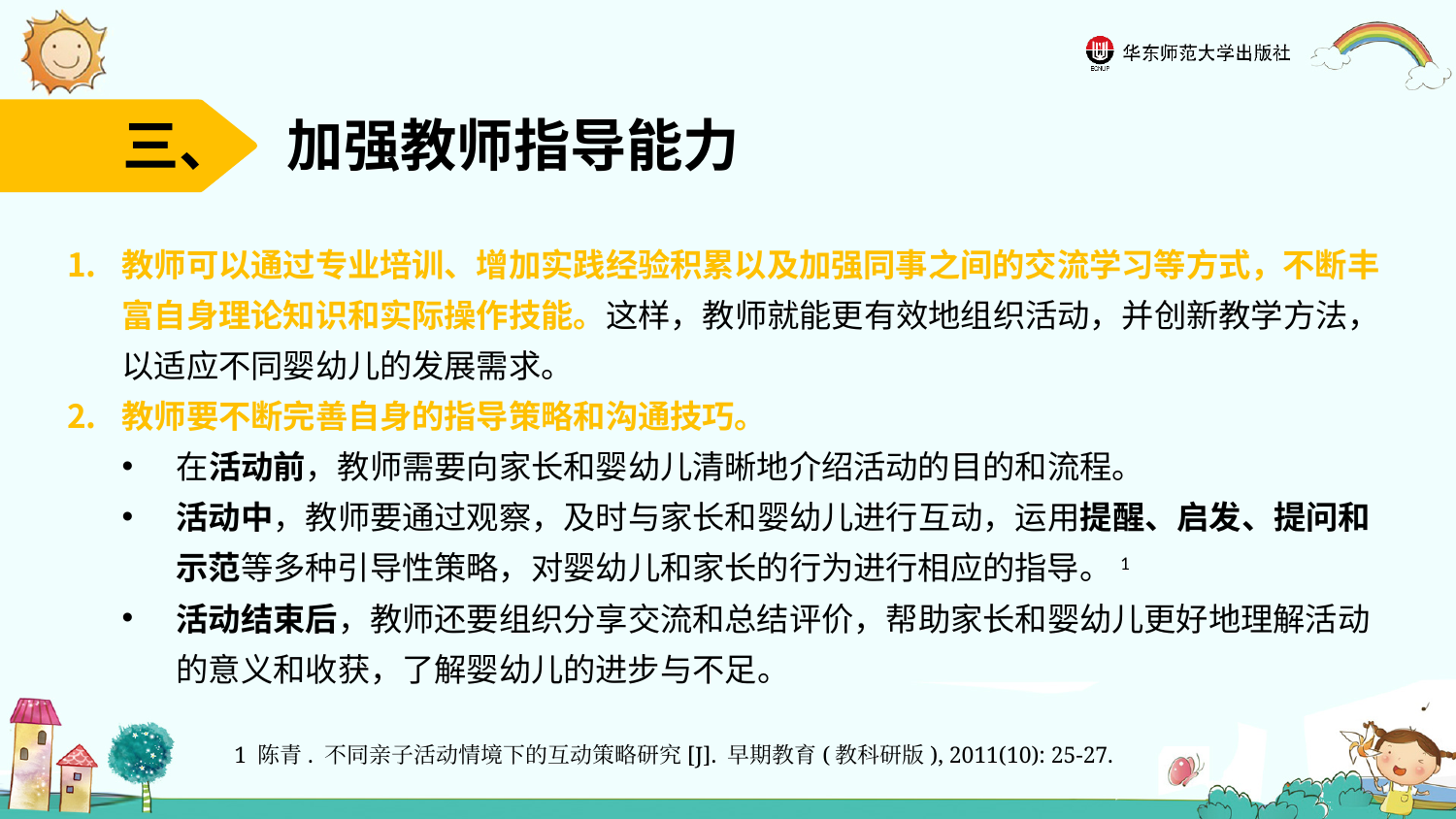

三、    加强教师指导能力
教师可以通过专业培训、增加实践经验积累以及加强同事之间的交流学习等方式，不断丰富自身理论知识和实际操作技能。这样，教师就能更有效地组织活动，并创新教学方法，以适应不同婴幼儿的发展需求。
教师要不断完善自身的指导策略和沟通技巧。
在活动前，教师需要向家长和婴幼儿清晰地介绍活动的目的和流程。
活动中，教师要通过观察，及时与家长和婴幼儿进行互动，运用提醒、启发、提问和示范等多种引导性策略，对婴幼儿和家长的行为进行相应的指导。1
活动结束后，教师还要组织分享交流和总结评价，帮助家长和婴幼儿更好地理解活动的意义和收获，了解婴幼儿的进步与不足。

1 陈青. 不同亲子活动情境下的互动策略研究[J]. 早期教育(教科研版), 2011(10): 25-27.